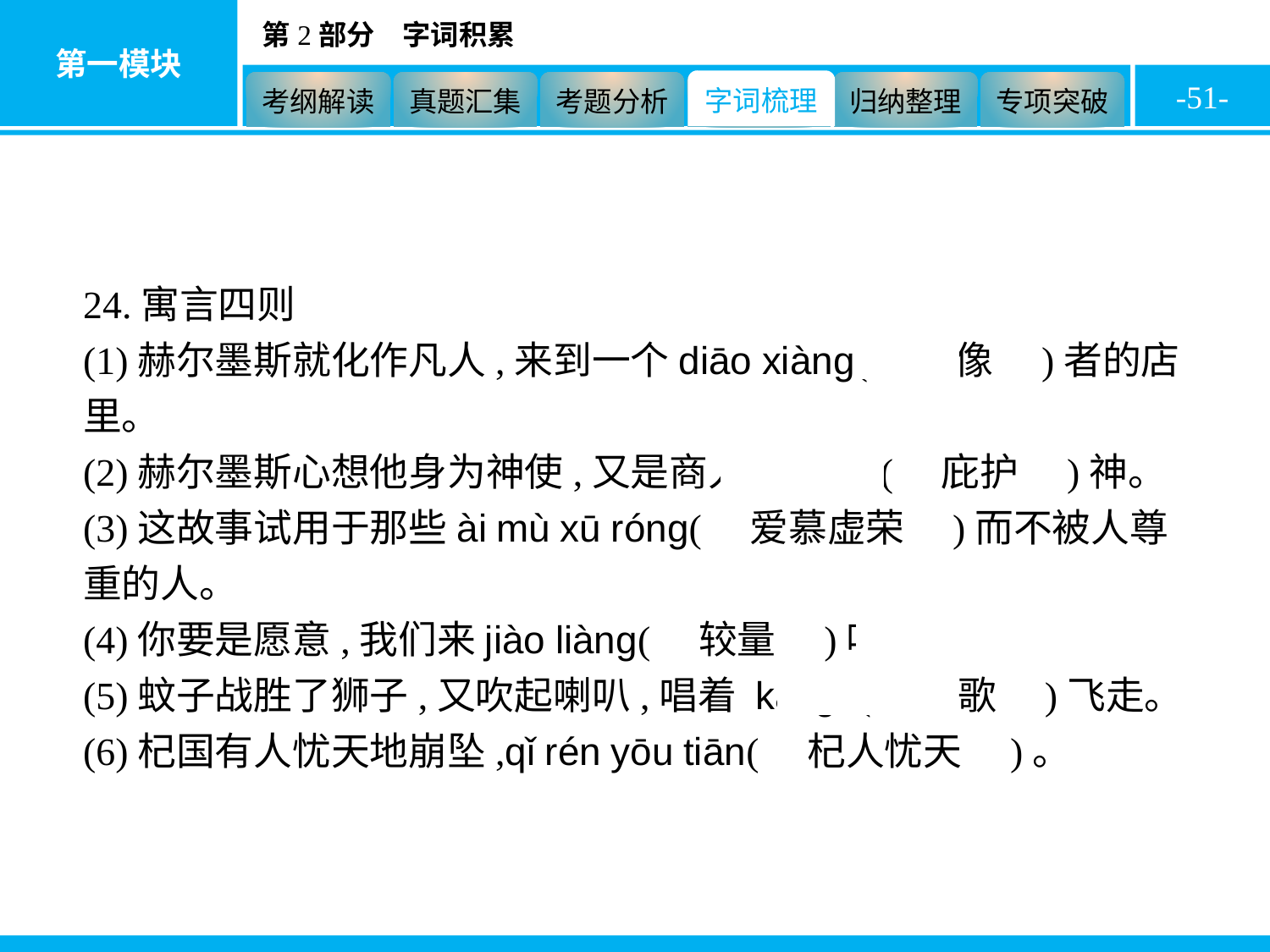

-51-
24.寓言四则
(1)赫尔墨斯就化作凡人,来到一个diāo xiàng(　雕像　)者的店里。
(2)赫尔墨斯心想他身为神使,又是商人的bì hù(　庇护　)神。
(3)这故事试用于那些ài mù xū róng(　爱慕虚荣　)而不被人尊重的人。
(4)你要是愿意,我们来jiào liàng(　较量　)吧!
(5)蚊子战胜了狮子,又吹起喇叭,唱着 kǎi gē(　凯歌　)飞走。
(6)杞国有人忧天地崩坠,qǐ rén yōu tiān(　杞人忧天　)。